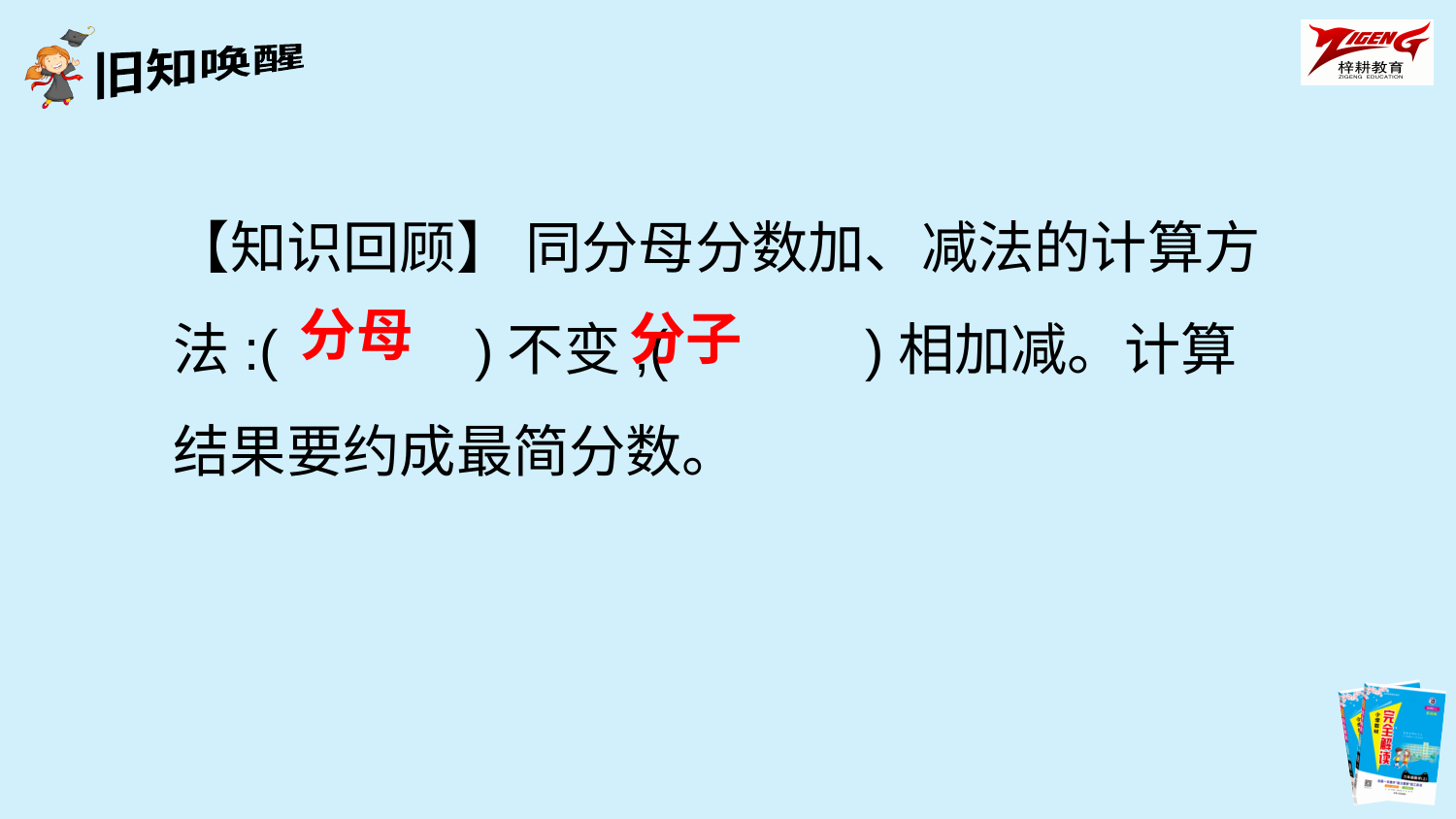

【知识回顾】 同分母分数加、减法的计算方法:(　　　)不变,(　　　)相加减。计算结果要约成最简分数。
分母
分子